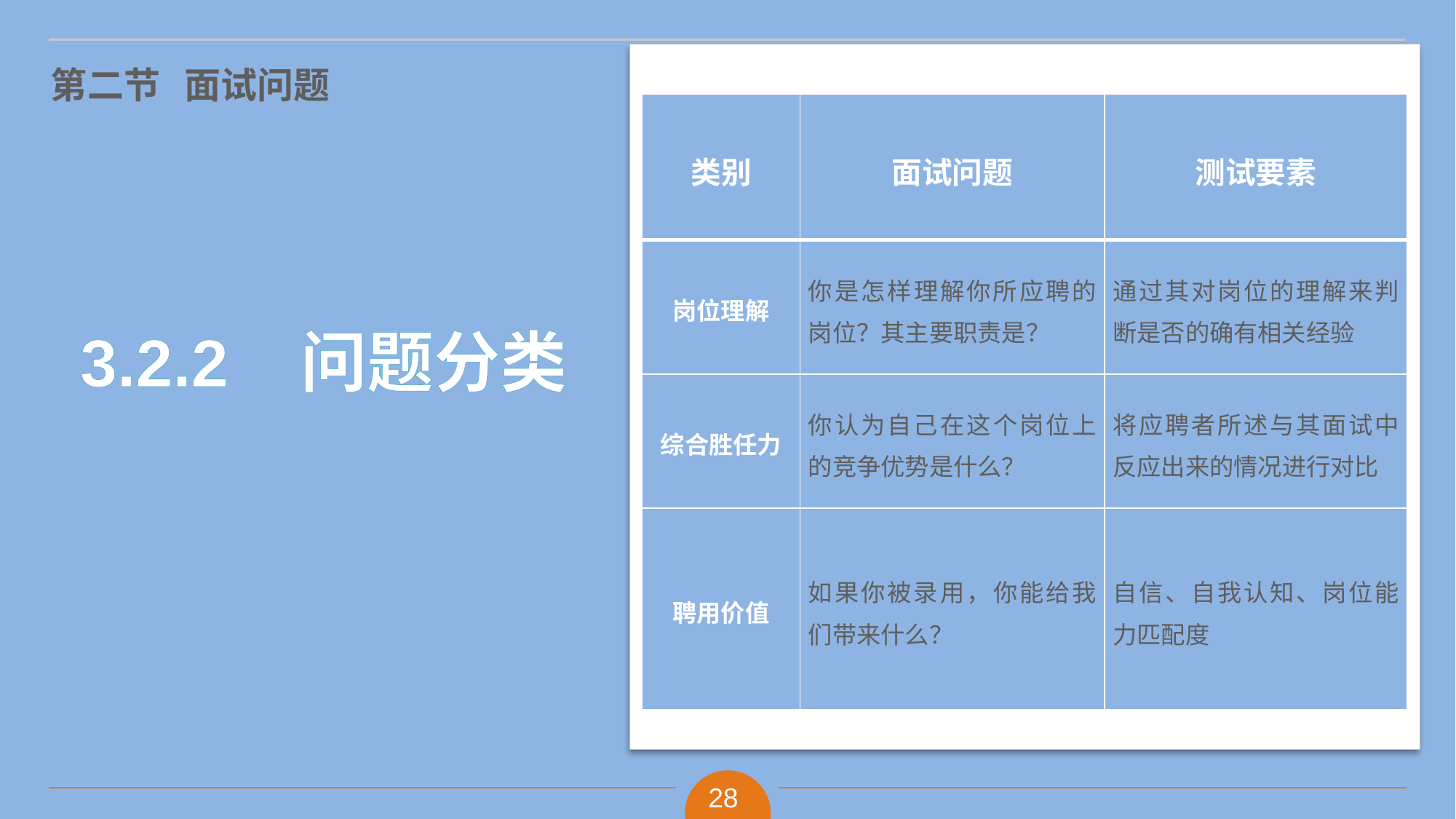

| 类别 | 面试问题 | 测试要素 |
| --- | --- | --- |
| 岗位理解 | 你是怎样理解你所应聘的岗位？其主要职责是？ | 通过其对岗位的理解来判断是否的确有相关经验 |
| 综合胜任力 | 你认为自己在这个岗位上的竞争优势是什么？ | 将应聘者所述与其面试中反应出来的情况进行对比 |
| 聘用价值 | 如果你被录用，你能给我们带来什么？ | 自信、自我认知、岗位能力匹配度 |
3.2.2   问题分类